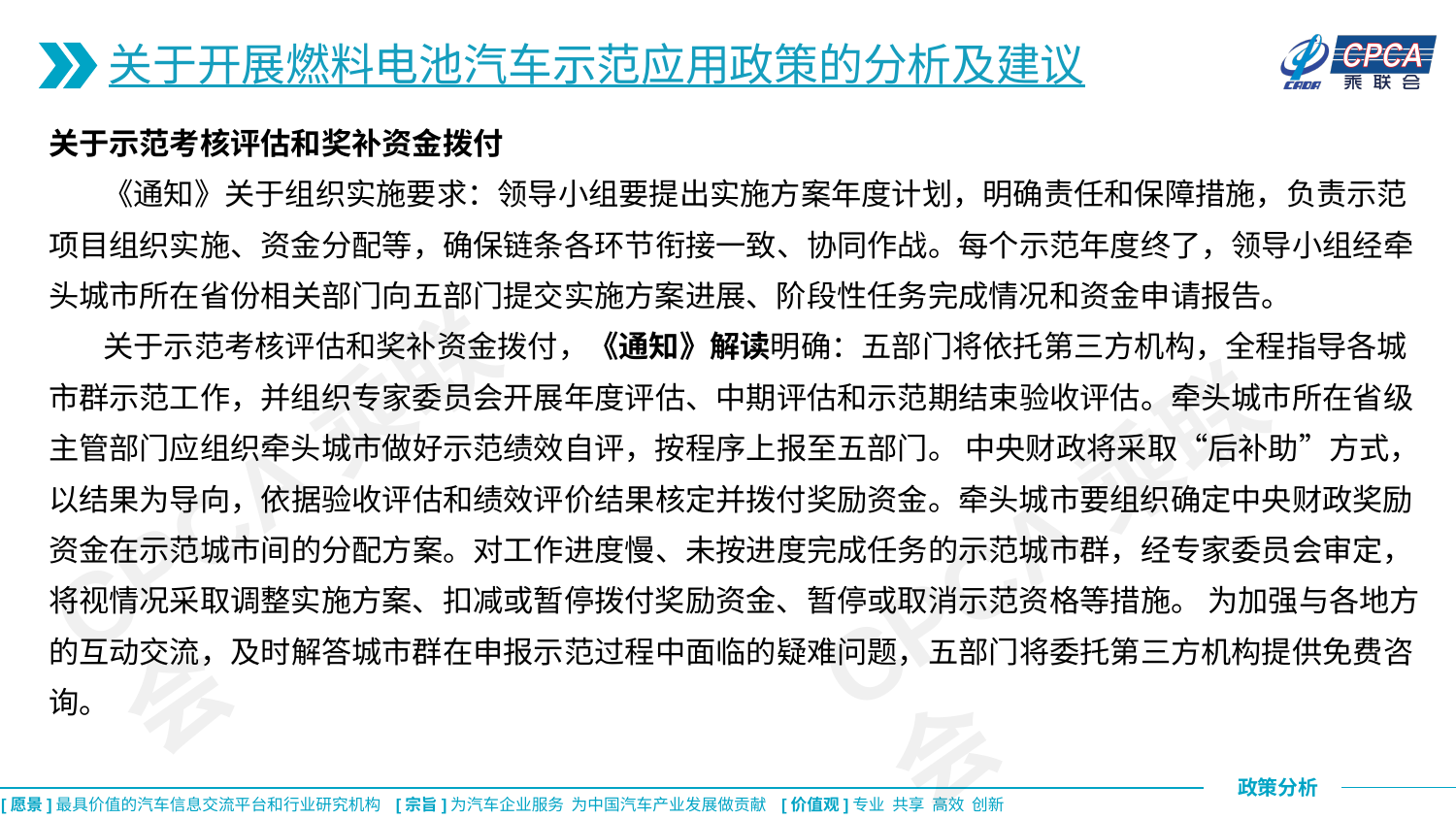

关于开展燃料电池汽车示范应用政策的分析及建议
关于示范考核评估和奖补资金拨付
       《通知》关于组织实施要求：领导小组要提出实施方案年度计划，明确责任和保障措施，负责示范项目组织实施、资金分配等，确保链条各环节衔接一致、协同作战。每个示范年度终了，领导小组经牵头城市所在省份相关部门向五部门提交实施方案进展、阶段性任务完成情况和资金申请报告。
       关于示范考核评估和奖补资金拨付，《通知》解读明确：五部门将依托第三方机构，全程指导各城市群示范工作，并组织专家委员会开展年度评估、中期评估和示范期结束验收评估。牵头城市所在省级主管部门应组织牵头城市做好示范绩效自评，按程序上报至五部门。 中央财政将采取“后补助”方式，以结果为导向，依据验收评估和绩效评价结果核定并拨付奖励资金。牵头城市要组织确定中央财政奖励资金在示范城市间的分配方案。对工作进度慢、未按进度完成任务的示范城市群，经专家委员会审定，将视情况采取调整实施方案、扣减或暂停拨付奖励资金、暂停或取消示范资格等措施。 为加强与各地方的互动交流，及时解答城市群在申报示范过程中面临的疑难问题，五部门将委托第三方机构提供免费咨询。
CPCA乘联会
CPCA乘联会